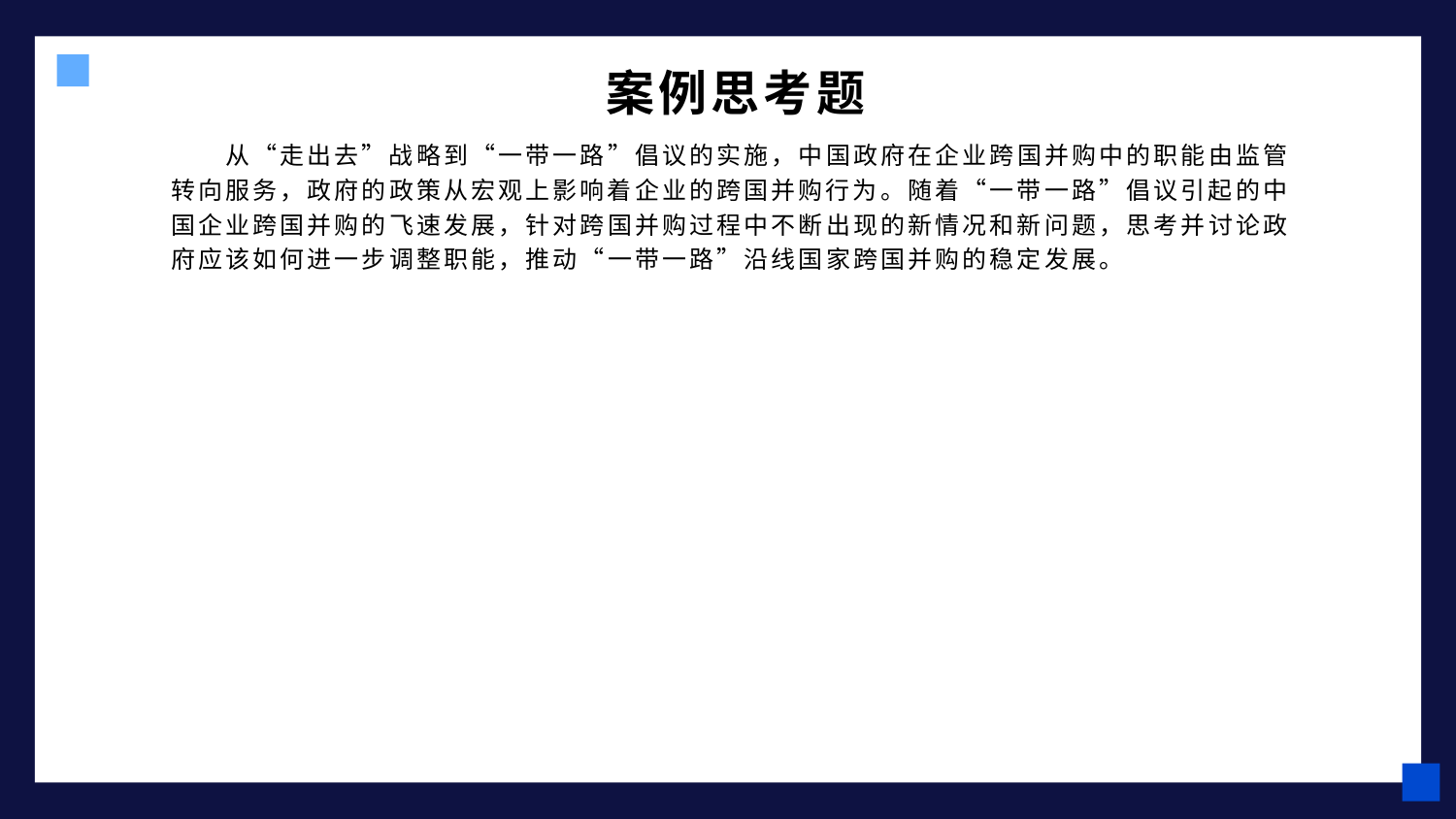

# 案例思考题
从“走出去”战略到“一带一路”倡议的实施，中国政府在企业跨国并购中的职能由监管转向服务，政府的政策从宏观上影响着企业的跨国并购行为。随着“一带一路”倡议引起的中国企业跨国并购的飞速发展，针对跨国并购过程中不断出现的新情况和新问题，思考并讨论政府应该如何进一步调整职能，推动“一带一路”沿线国家跨国并购的稳定发展。